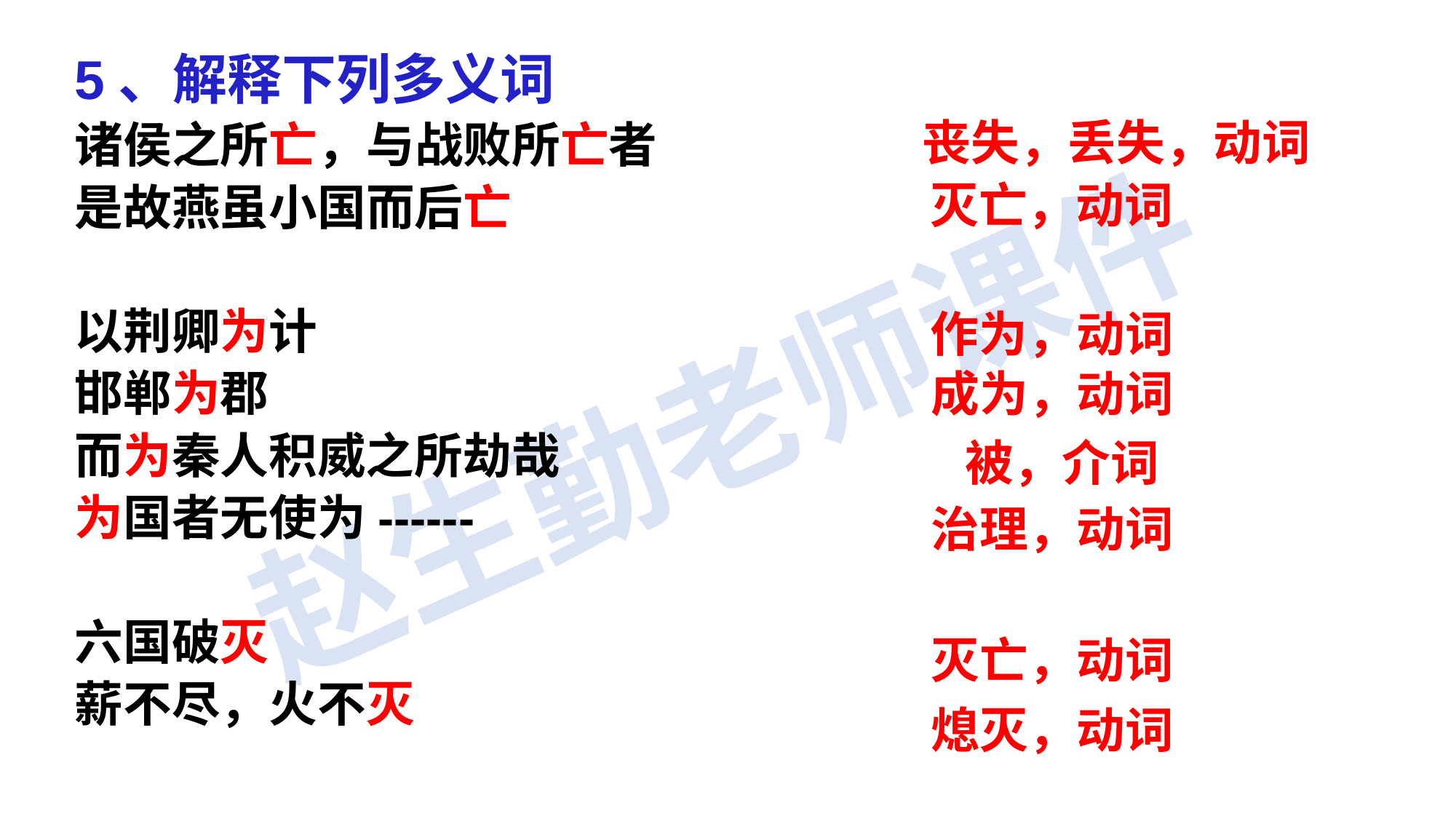

5、解释下列多义词
诸侯之所亡，与战败所亡者
是故燕虽小国而后亡

以荆卿为计
邯郸为郡
而为秦人积威之所劫哉
为国者无使为------

六国破灭
薪不尽，火不灭
丧失，丢失，动词
灭亡，动词
作为，动词
成为，动词
被，介词
治理，动词

灭亡，动词
熄灭，动词